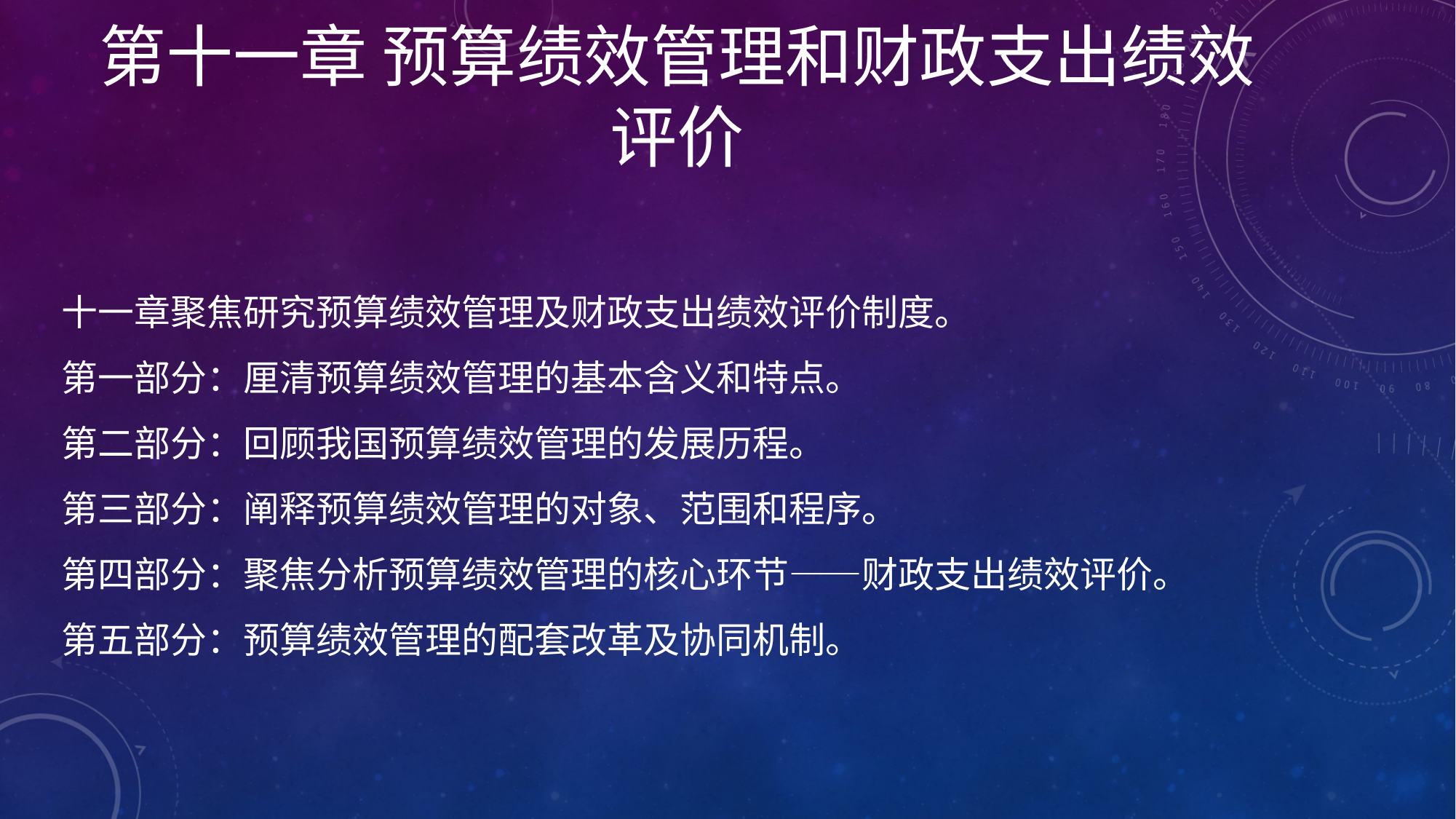

第十一章 预算绩效管理和财政支出绩效评价
# 十一章聚焦研究预算绩效管理及财政支出绩效评价制度。 第一部分：厘清预算绩效管理的基本含义和特点。 第二部分：回顾我国预算绩效管理的发展历程。 第三部分：阐释预算绩效管理的对象、范围和程序。 第四部分：聚焦分析预算绩效管理的核心环节——财政支出绩效评价。 第五部分：预算绩效管理的配套改革及协同机制。